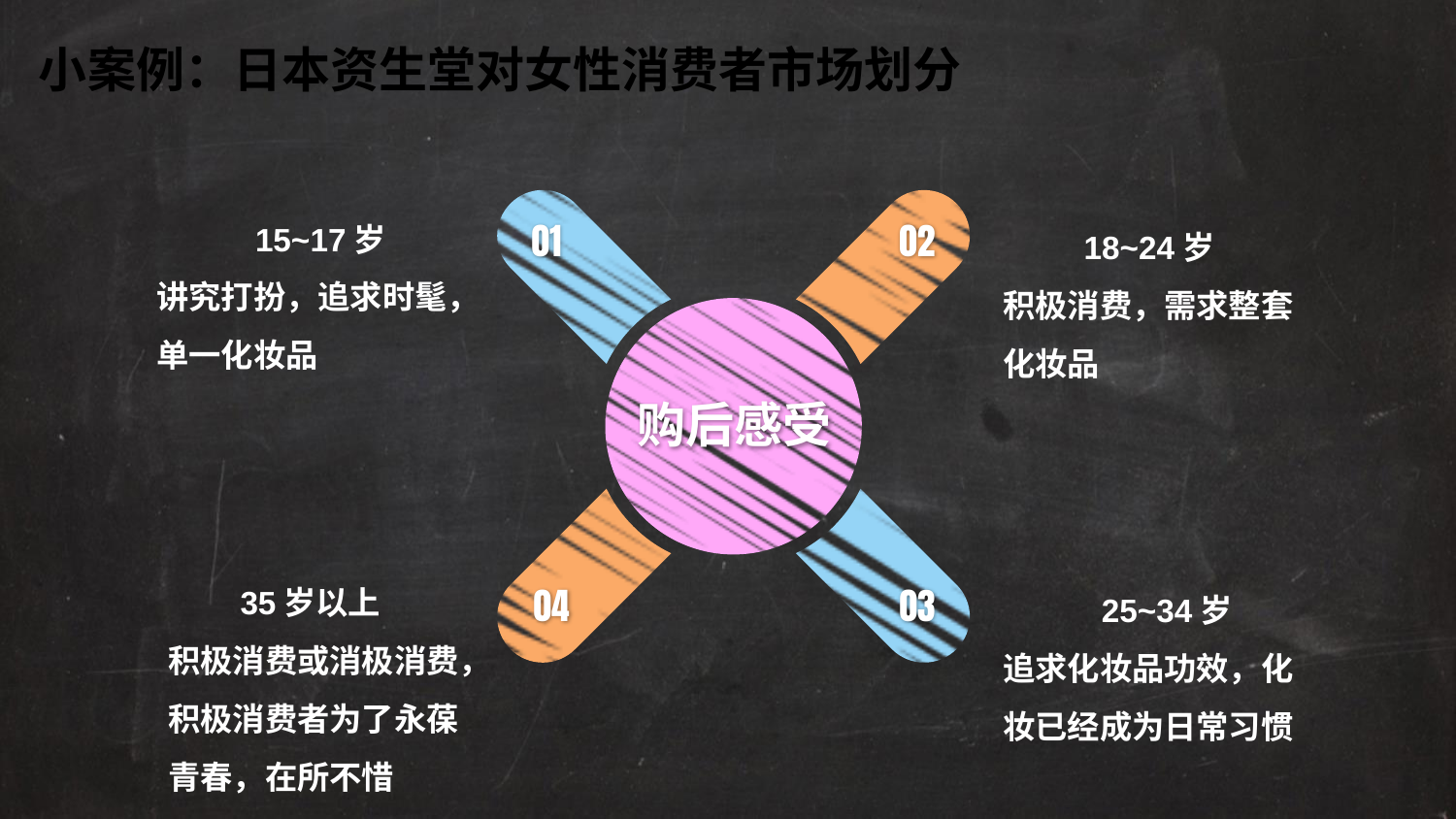

小案例：日本资生堂对女性消费者市场划分
           15~17岁
讲究打扮，追求时髦，单一化妆品
         18~24岁
积极消费，需求整套化妆品
01
02

购后感受

        35岁以上
积极消费或消极消费，积极消费者为了永葆青春，在所不惜
           25~34岁
追求化妆品功效，化妆已经成为日常习惯
04
03